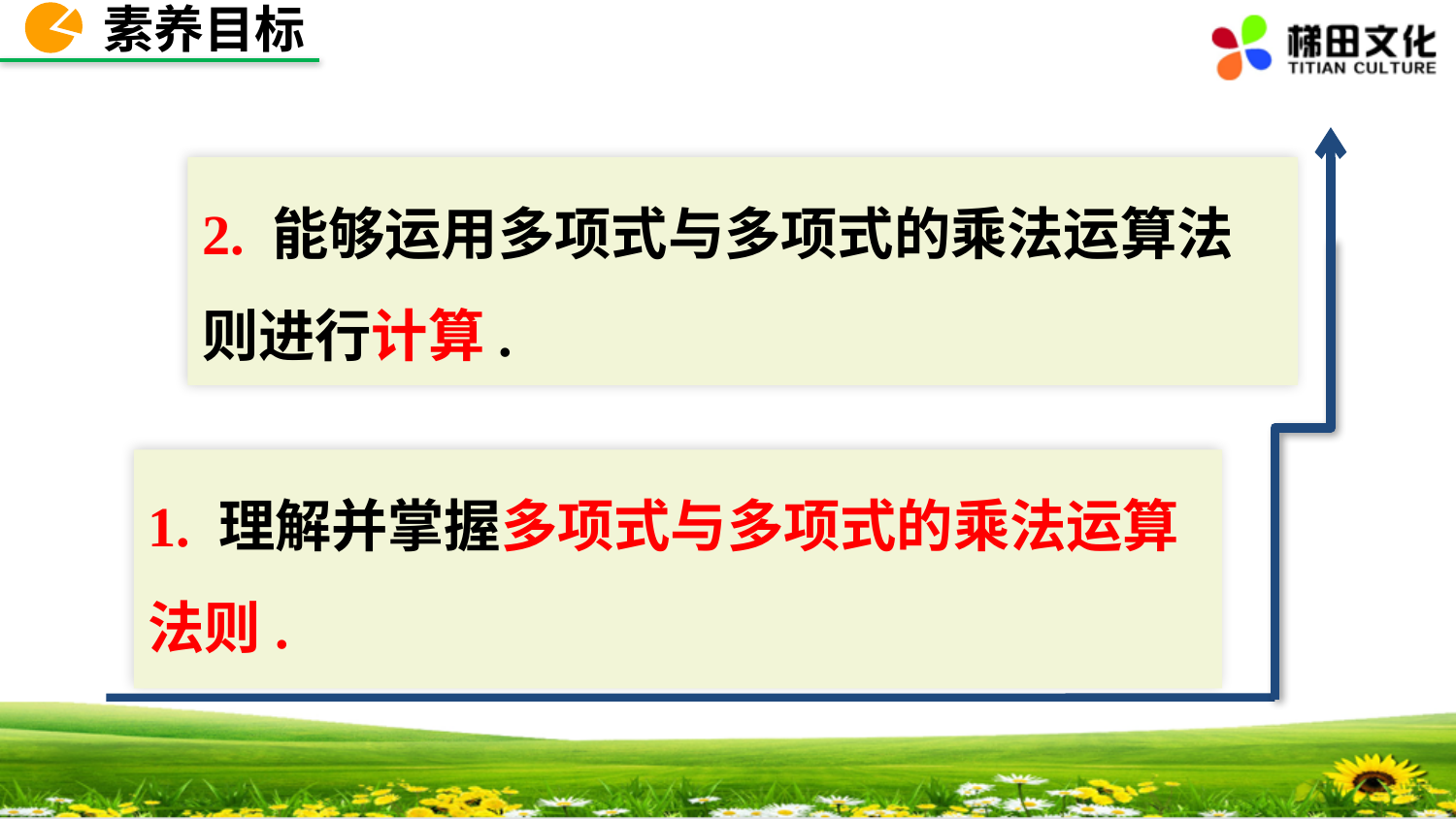

素养目标

2. 能够运用多项式与多项式的乘法运算法则进行计算.

1. 理解并掌握多项式与多项式的乘法运算法则.